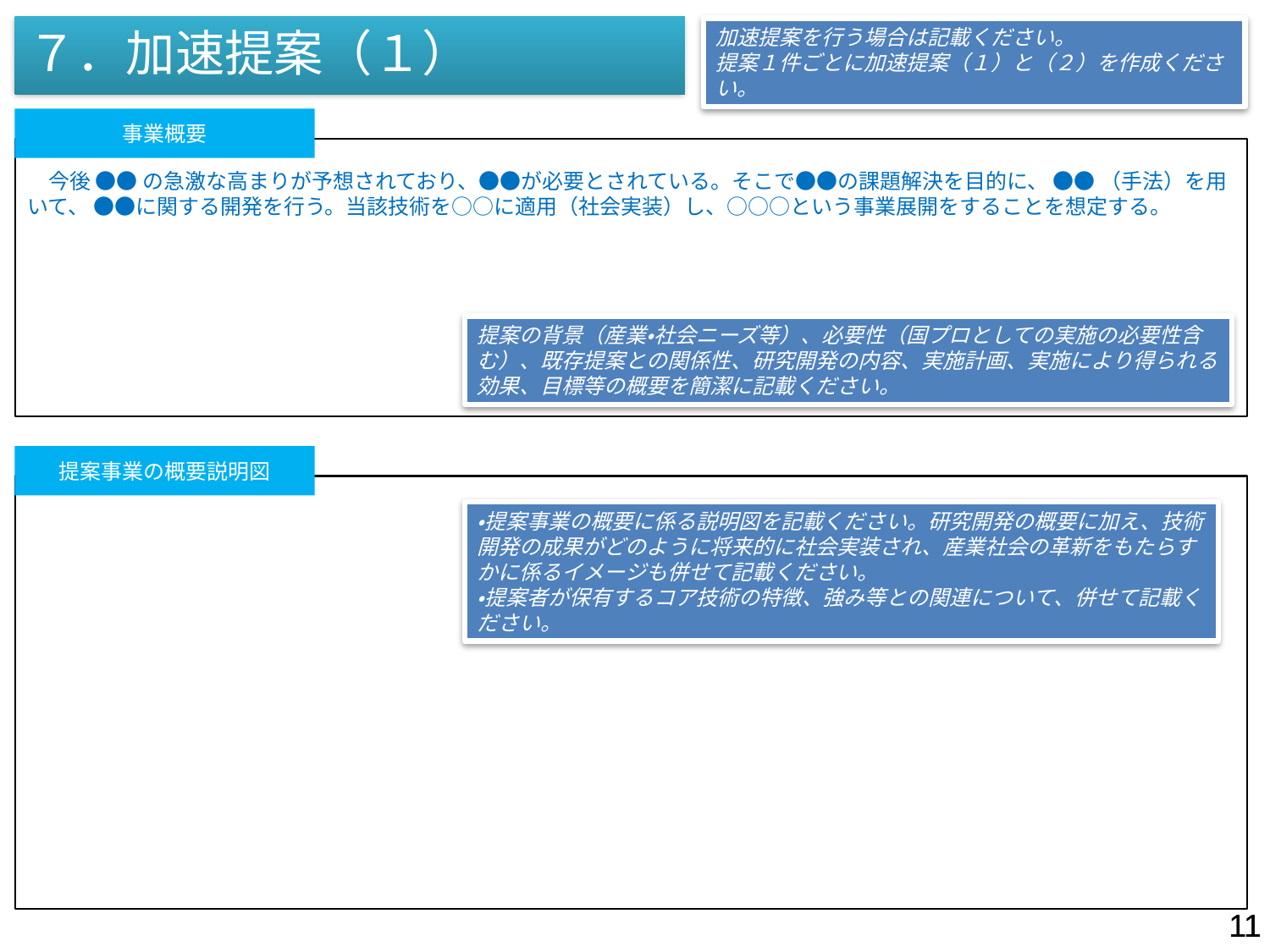

７．加速提案（１）
加速提案を行う場合は記載ください。
提案１件ごとに加速提案（１）と（２）を作成ください。
事業概要

　今後 ●● の急激な高まりが予想されており、●●が必要とされている。そこで●●の課題解決を目的に、 ●● （手法）を用いて、 ●●に関する開発を行う。当該技術を○○に適用（社会実装）し、○○○という事業展開をすることを想定する。
提案の背景（産業・社会ニーズ等）、必要性（国プロとしての実施の必要性含む）、既存提案との関係性、研究開発の内容、実施計画、実施により得られる効果、目標等の概要を簡潔に記載ください。
提案事業の概要説明図

・提案事業の概要に係る説明図を記載ください。研究開発の概要に加え、技術開発の成果がどのように将来的に社会実装され、産業社会の革新をもたらすかに係るイメージも併せて記載ください。
・提案者が保有するコア技術の特徴、強み等との関連について、併せて記載ください。
11
11